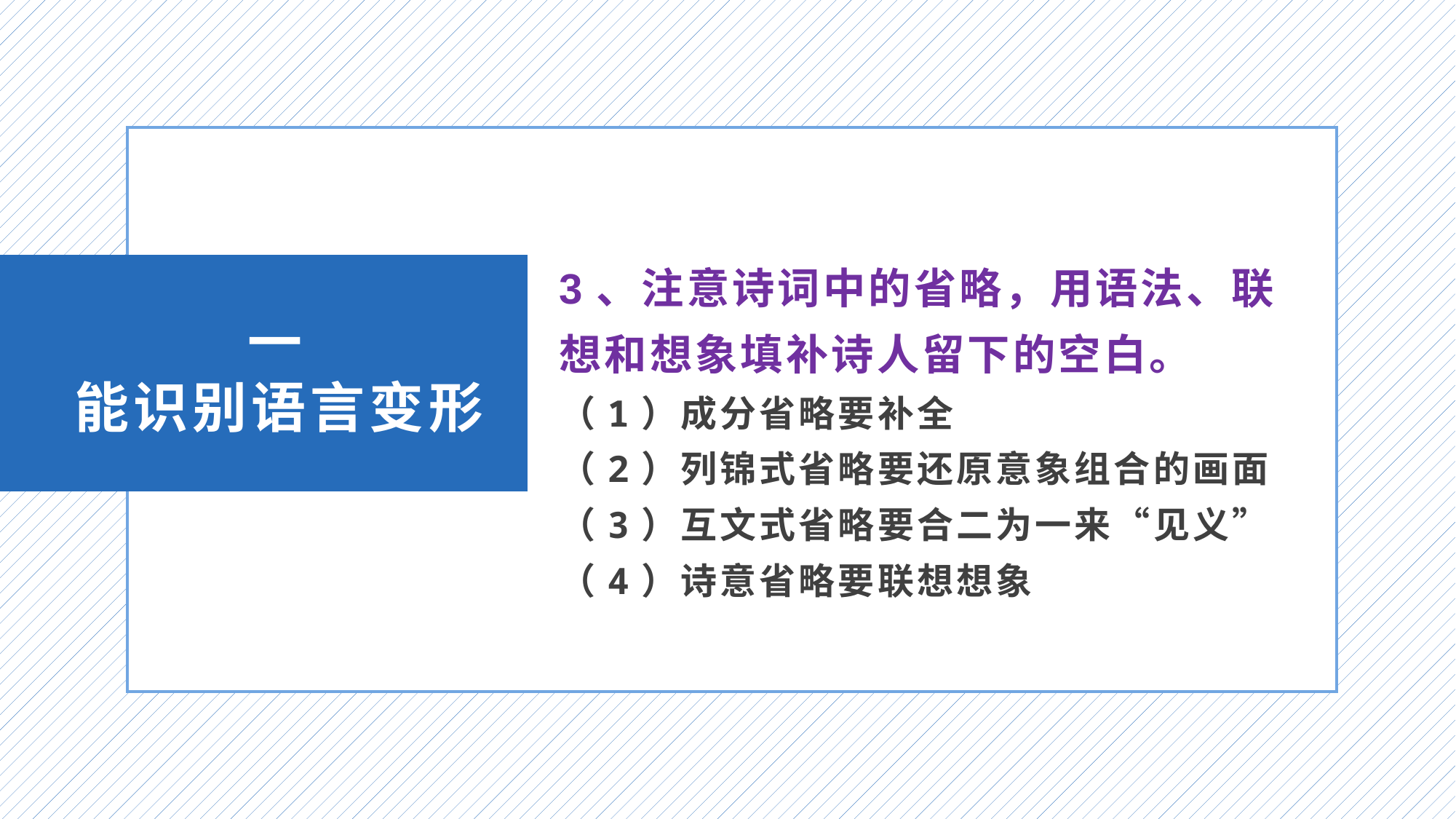

3、注意诗词中的省略，用语法、联想和想象填补诗人留下的空白。
（1）成分省略要补全
（2）列锦式省略要还原意象组合的画面
（3）互文式省略要合二为一来“见义”
（4）诗意省略要联想想象

一
能识别语言变形